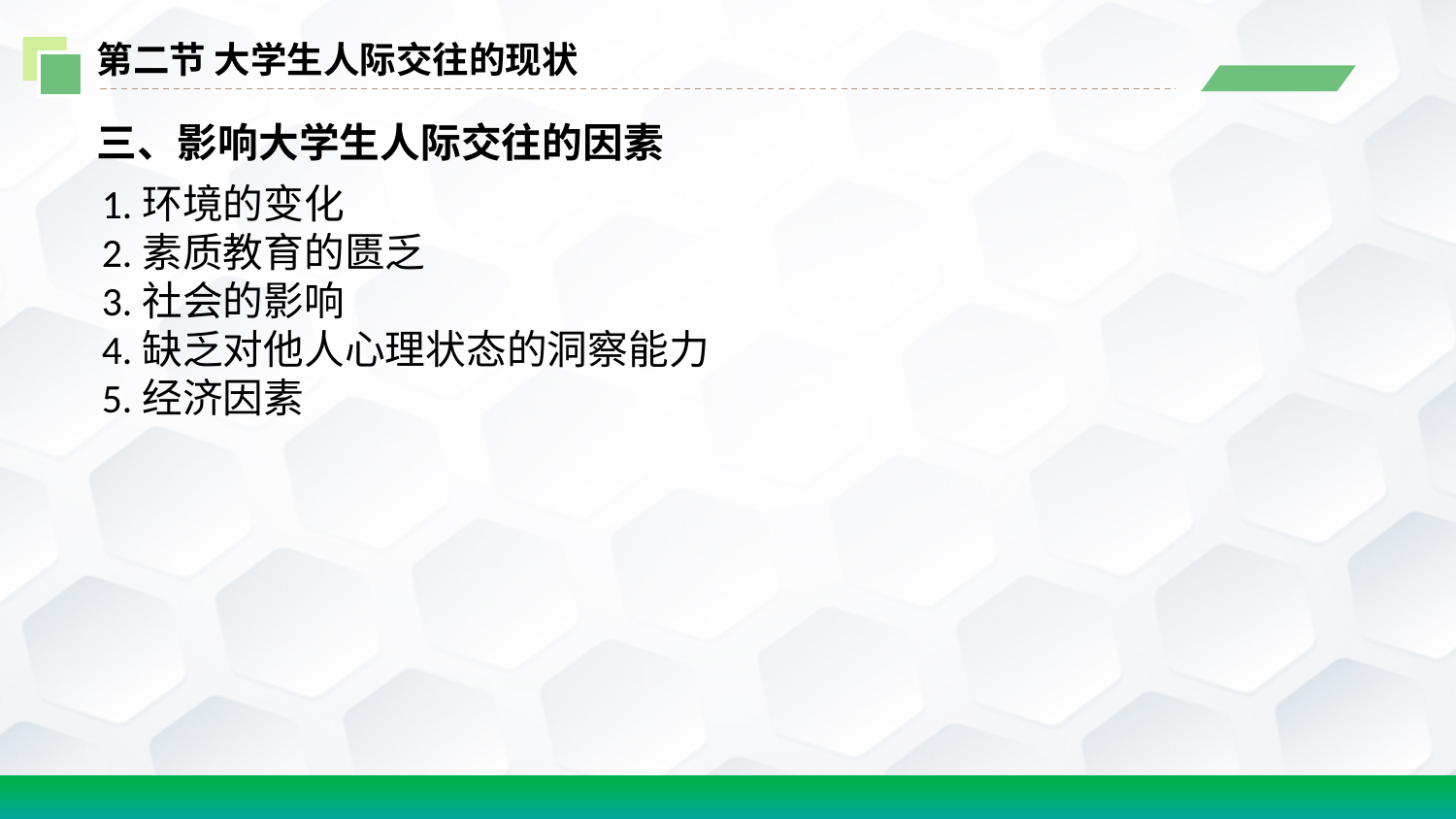

第二节 大学生人际交往的现状
三、影响大学生人际交往的因素
1.环境的变化
2.素质教育的匮乏
3.社会的影响
4.缺乏对他人心理状态的洞察能力
5.经济因素